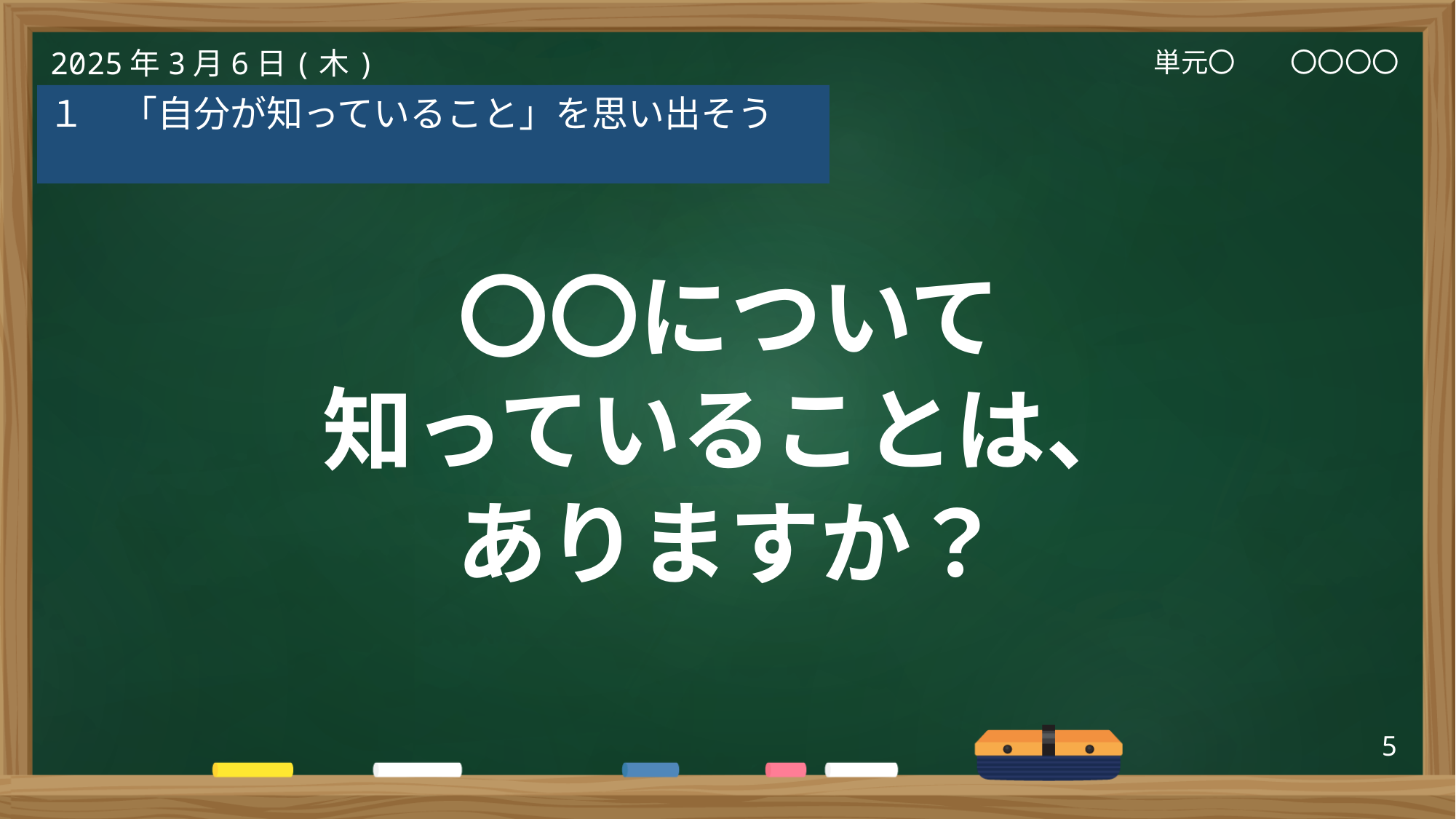

単元〇　　〇〇〇〇
2025年3月6日(木)
１　「自分が知っていること」を思い出そう
〇〇について
知っていることは、
ありますか？
5